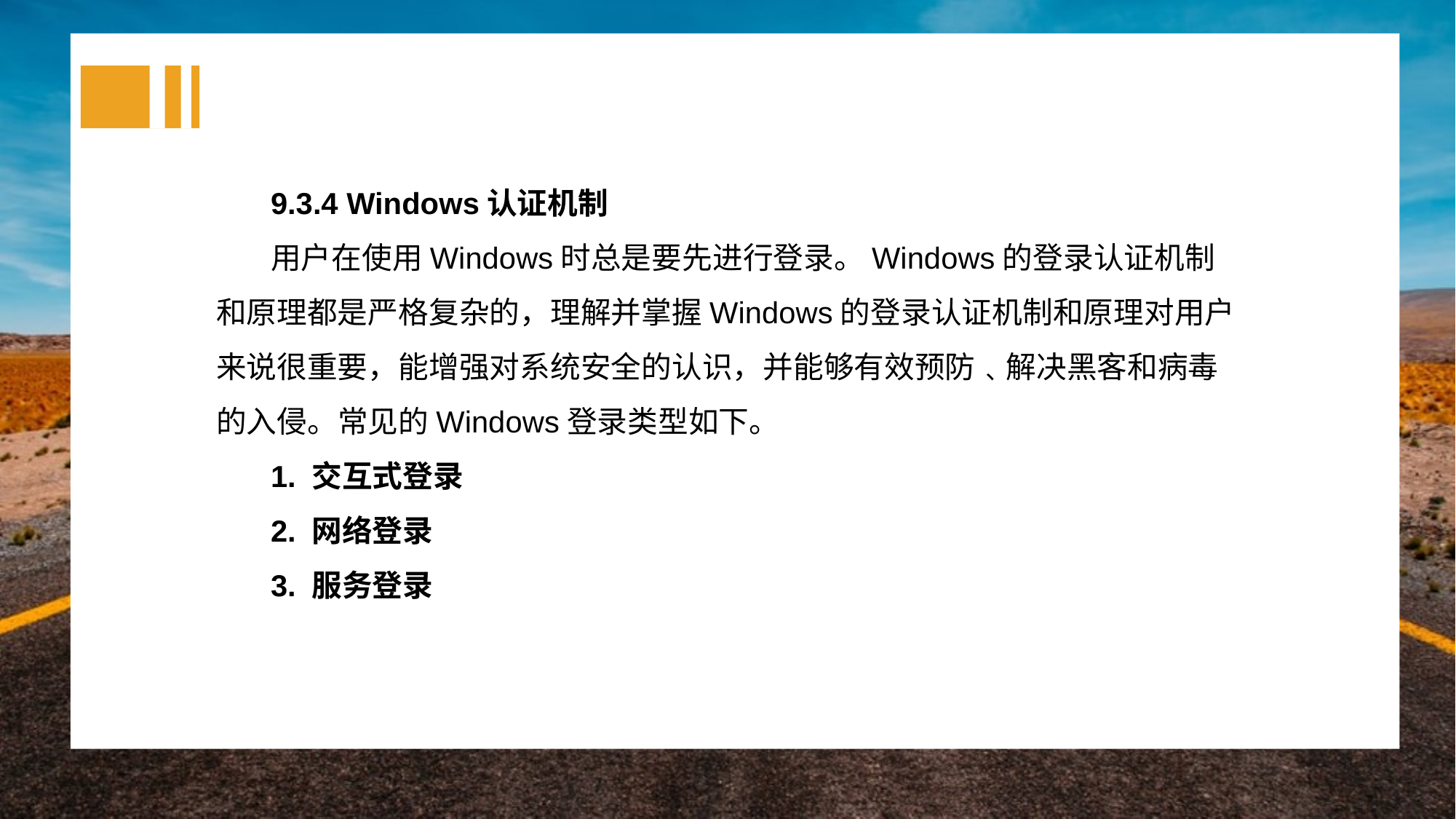

9.3.4 Windows认证机制
用户在使用Windows时总是要先进行登录。Windows的登录认证机制和原理都是严格复杂的，理解并掌握Windows的登录认证机制和原理对用户来说很重要，能增强对系统安全的认识，并能够有效预防﹑解决黑客和病毒的入侵。常见的Windows登录类型如下。
1. 交互式登录
2. 网络登录
3. 服务登录